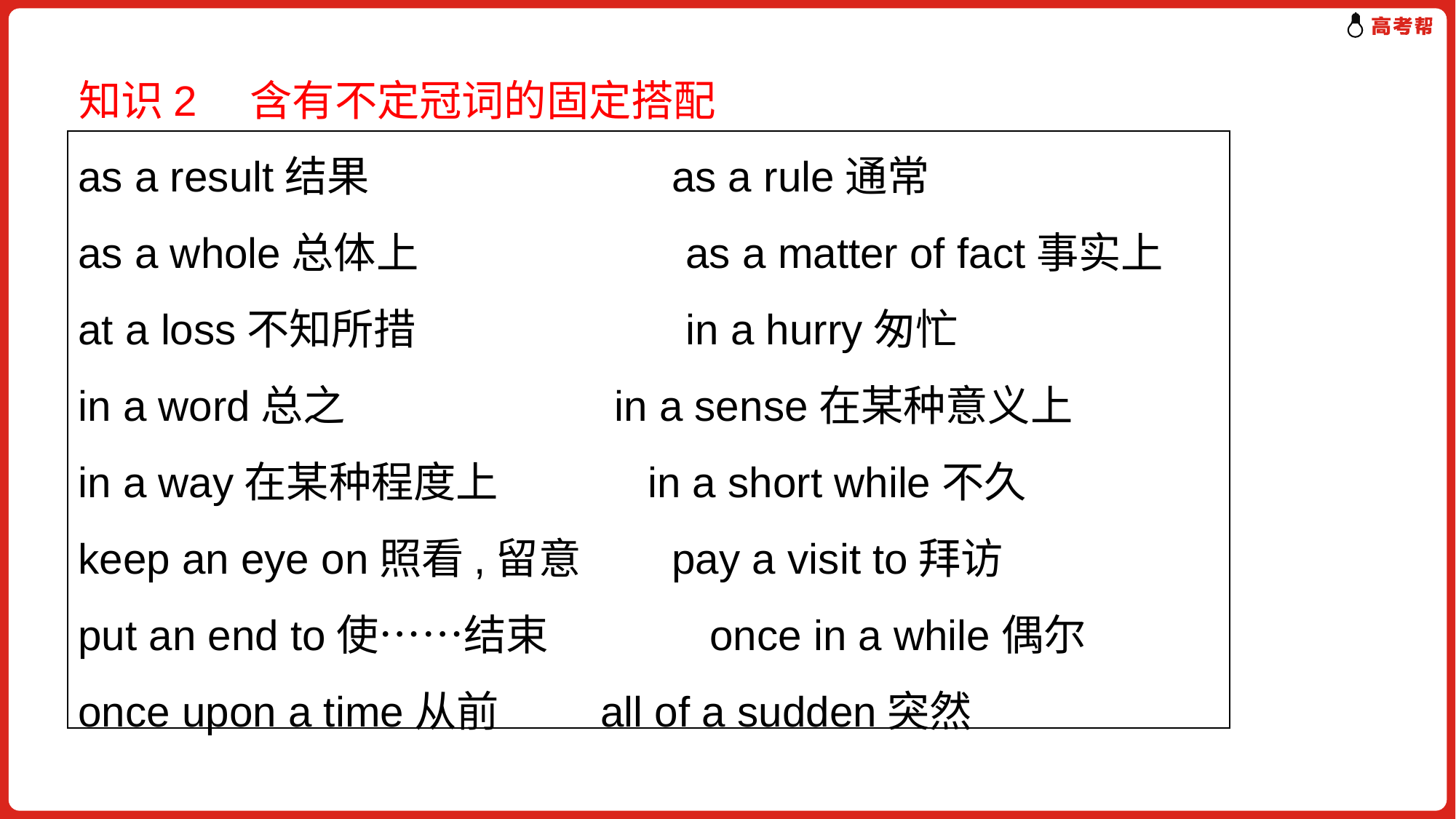

知识2　含有不定冠词的固定搭配
as a result结果　　　　　　    as a rule通常
as a whole总体上 	                 as a matter of fact事实上
at a loss不知所措 	                 in a hurry匆忙
in a word总之 	                     in a sense在某种意义上
in a way在某种程度上	             in a short while不久
keep an eye on照看,留意 	    pay a visit to拜访
put an end to使……结束 	        once in a while偶尔
once upon a time从前 	        all of a sudden突然